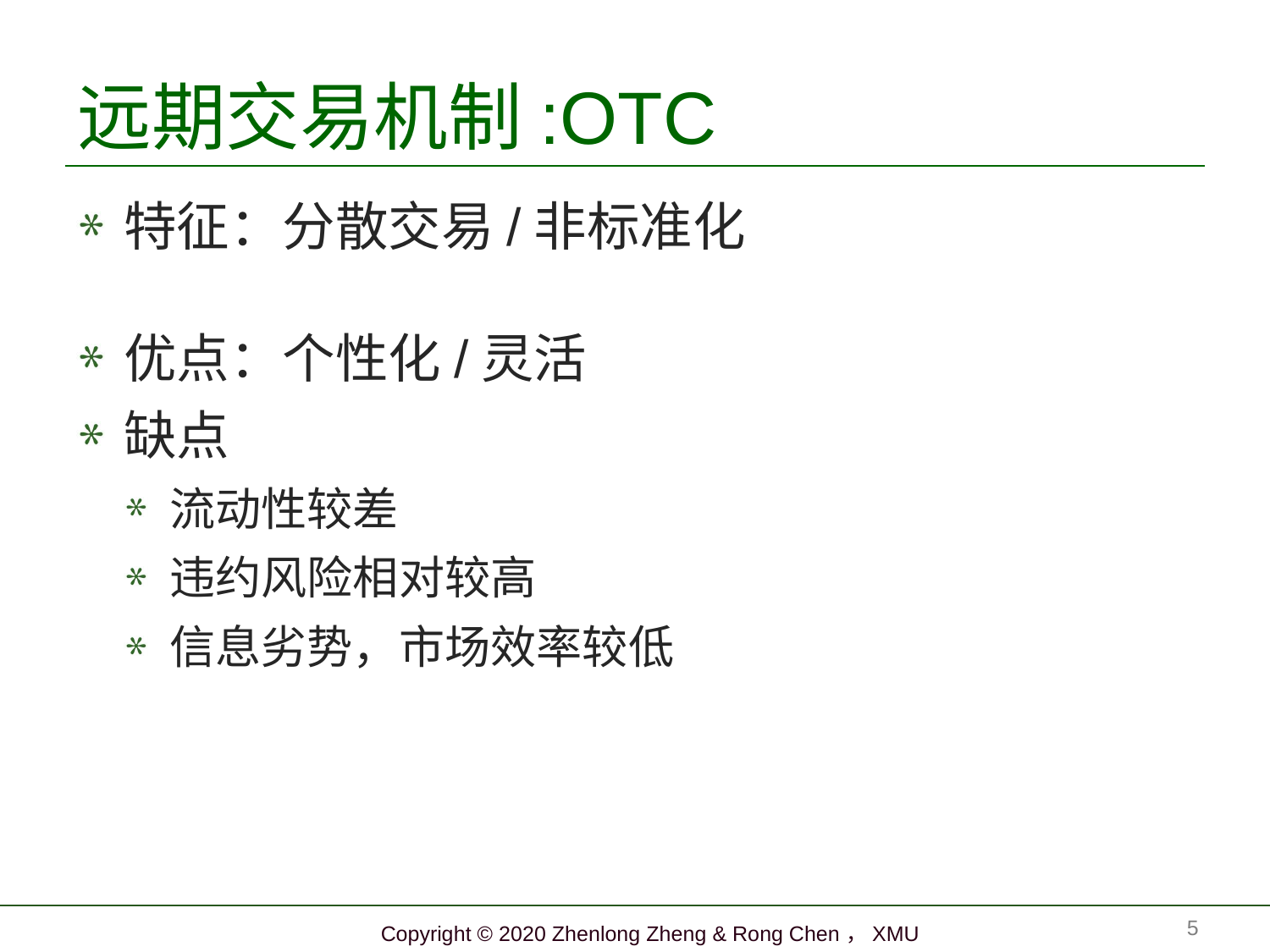

# 远期交易机制:OTC
特征：分散交易/非标准化

优点：个性化/灵活
缺点
流动性较差
违约风险相对较高
信息劣势，市场效率较低

5